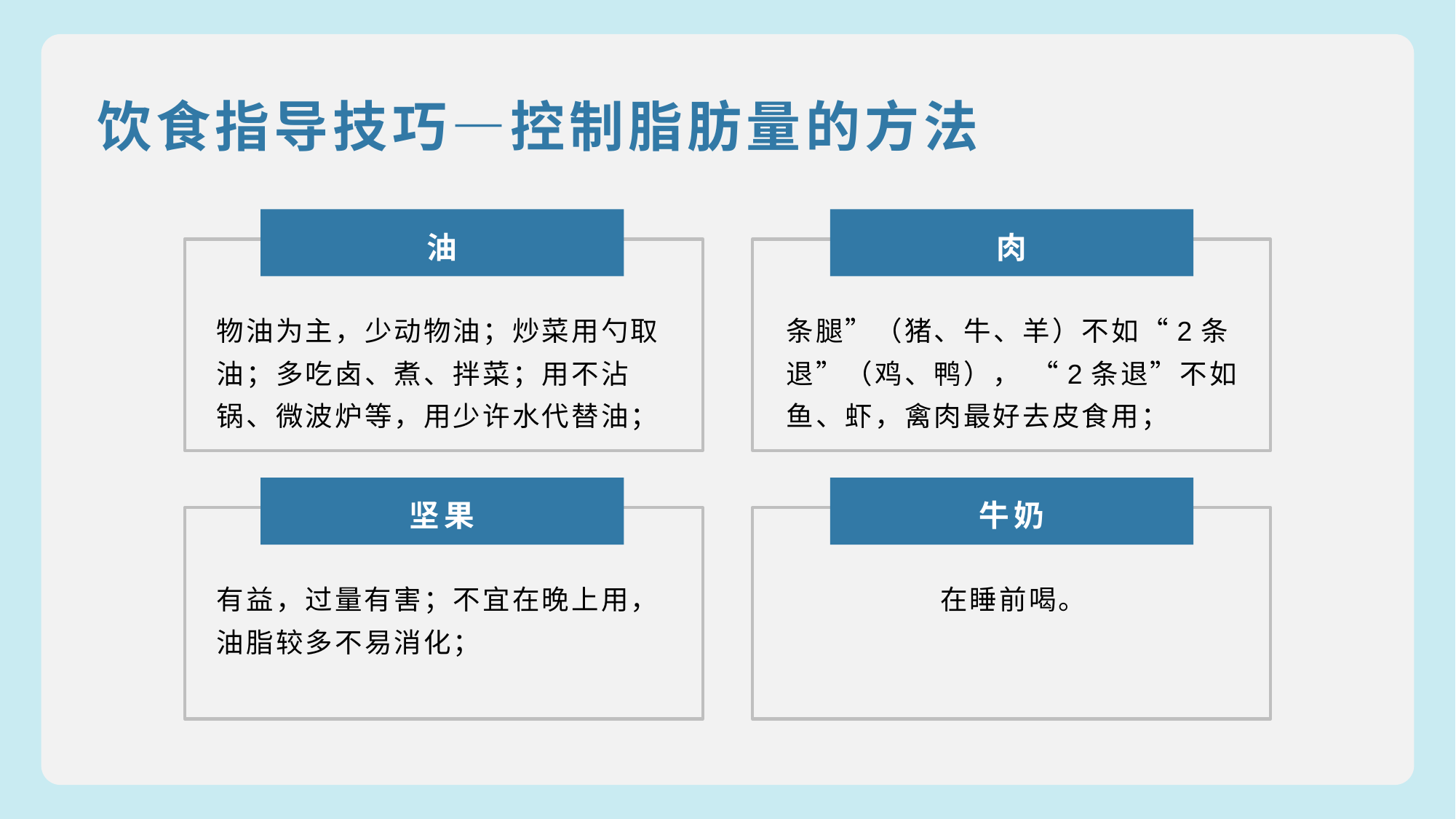

饮食指导技巧—控制脂肪量的方法
油

物油为主，少动物油；炒菜用勺取油；多吃卤、煮、拌菜；用不沾锅、微波炉等，用少许水代替油；
肉

条腿”（猪、牛、羊）不如“2条退”（鸡、鸭）， “2条退”不如鱼、虾，禽肉最好去皮食用；
坚果

有益，过量有害；不宜在晚上用，油脂较多不易消化；
牛奶

在睡前喝。